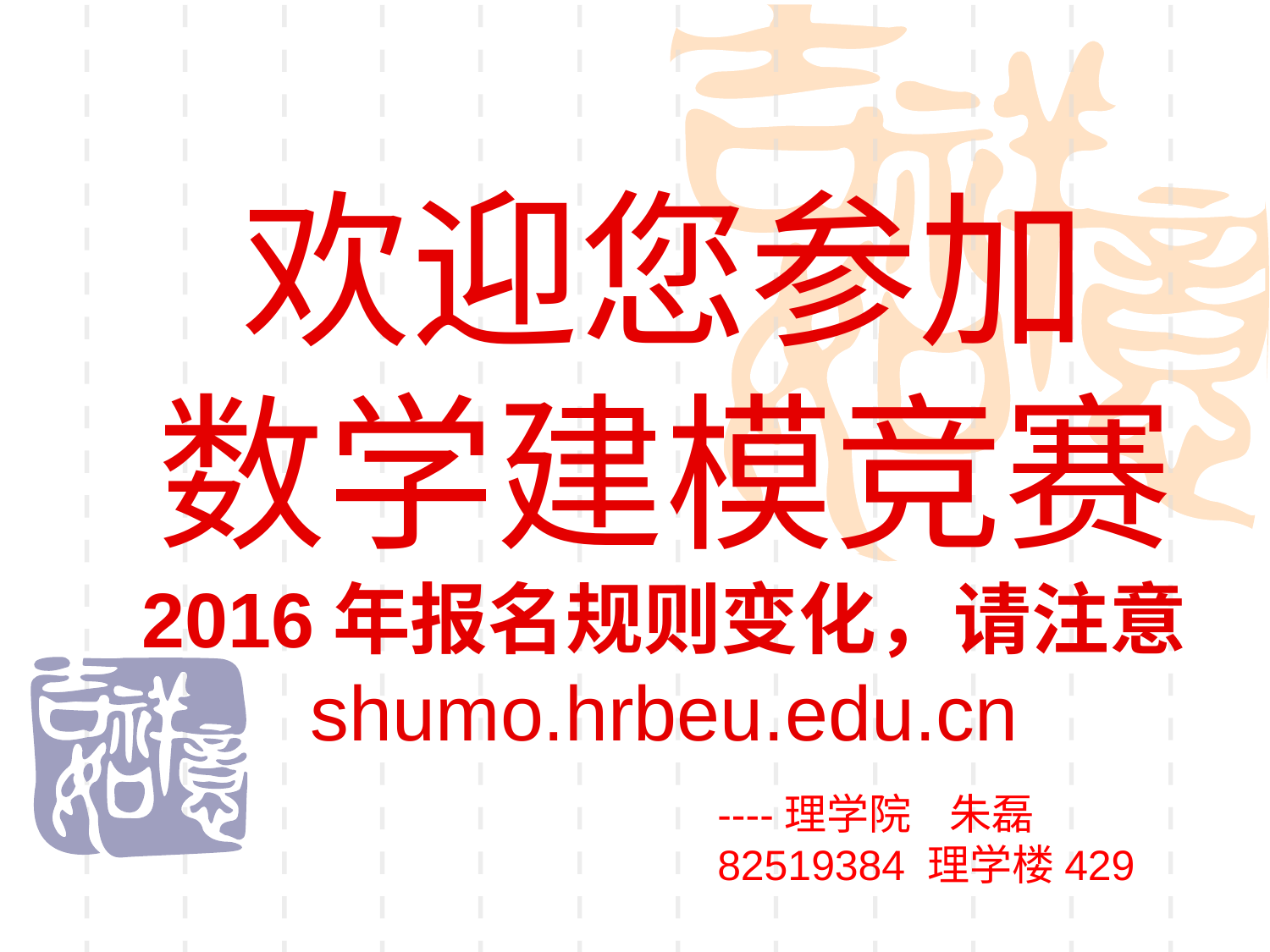

# 欢迎您参加 数学建模竞赛 2016年报名规则变化，请注意 shumo.hrbeu.edu.cn
----理学院    朱磊
82519384 理学楼429